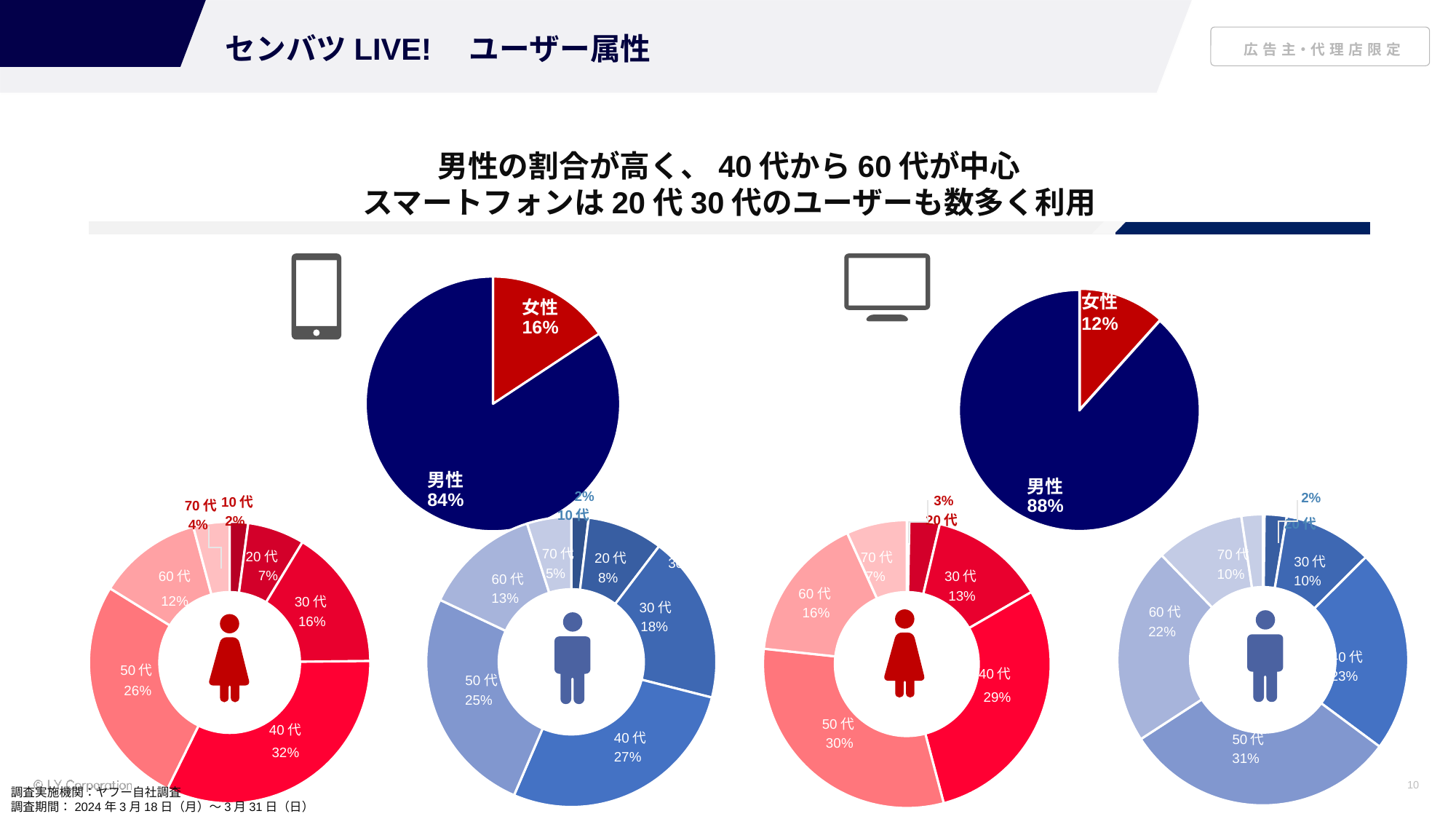

センバツLIVE!　ユーザー属性
男性の割合が高く、40代から60代が中心
スマートフォンは20代30代のユーザーも数多く利用

### Chart

| Category |  |
|---|---|
| 女性 | 0.11650215756537359 |
| 男性 | 0.8834978424346264 |

### Chart

| Category |  |
|---|---|
| 女性 | 0.15714137451375437 |
| 男性 | 0.8428586254862456 |

男性
2%
2%
68%
3%
10代
83%
70代
10代
20代
2%

### Chart

| Category |  |
|---|---|
| 10代 | 0.001975657629773436 |
| 20代 | 0.02444350282233615 |
| 30代 | 0.09890053464092793 |
| 40代 | 0.22638152037341816 |
| 50代 | 0.3066202632513467 |
| 60代 | 0.21928523440288308 |
| 70代 | 0.09869931128627862 |
| その他 | 0.023693975593035887 |
20代

### Chart

| Category |  |
|---|---|
| 10代 | 0.019054552139798283 |
| 20代 | 0.08349404813866232 |
| 30代 | 0.18448025846802665 |
| 40代 | 0.2725184109217589 |
| 50代 | 0.25334693041970724 |
| 60代 | 0.12940033702759918 |
| 70代 | 0.04884422195289901 |
4%

### Chart

| Category |  |
|---|---|
| 10代 | 0.002806648211918275 |
| 20代 | 0.033555959865177655 |
| 30代 | 0.12788053446840195 |
| 40代 | 0.28799098841622733 |
| 50代 | 0.30409675098142086 |
| 60代 | 0.16264969774240937 |
| 70代 | 0.06703696962159529 |

### Chart

| Category |  |
|---|---|
| 10代 | 0.021019007280806832 |
| 20代 | 0.06502742180163695 |
| 30代 | 0.160395946220831 |
| 40代 | 0.32223942652070264 |
| 50代 | 0.2634462753799852 |
| 60代 | 0.11916384897260374 |
| 70代 | 0.04137809749015328 |
70代
70代
20代
70代
20代
30代
30代
5%
10%
7%
7%
60代
30代
8%
60代
10%
60代
13%
13%
12%
30代

30代

60代

16%

16%

18%

22%

40代
50代
40代
23%
50代
26%
29%
25%
50代
40代
40代
50代
30%
32%
27%
31%
調査実施機関：ヤフー自社調査
調査期間：2024年3月18日（月）～3月31日（日）